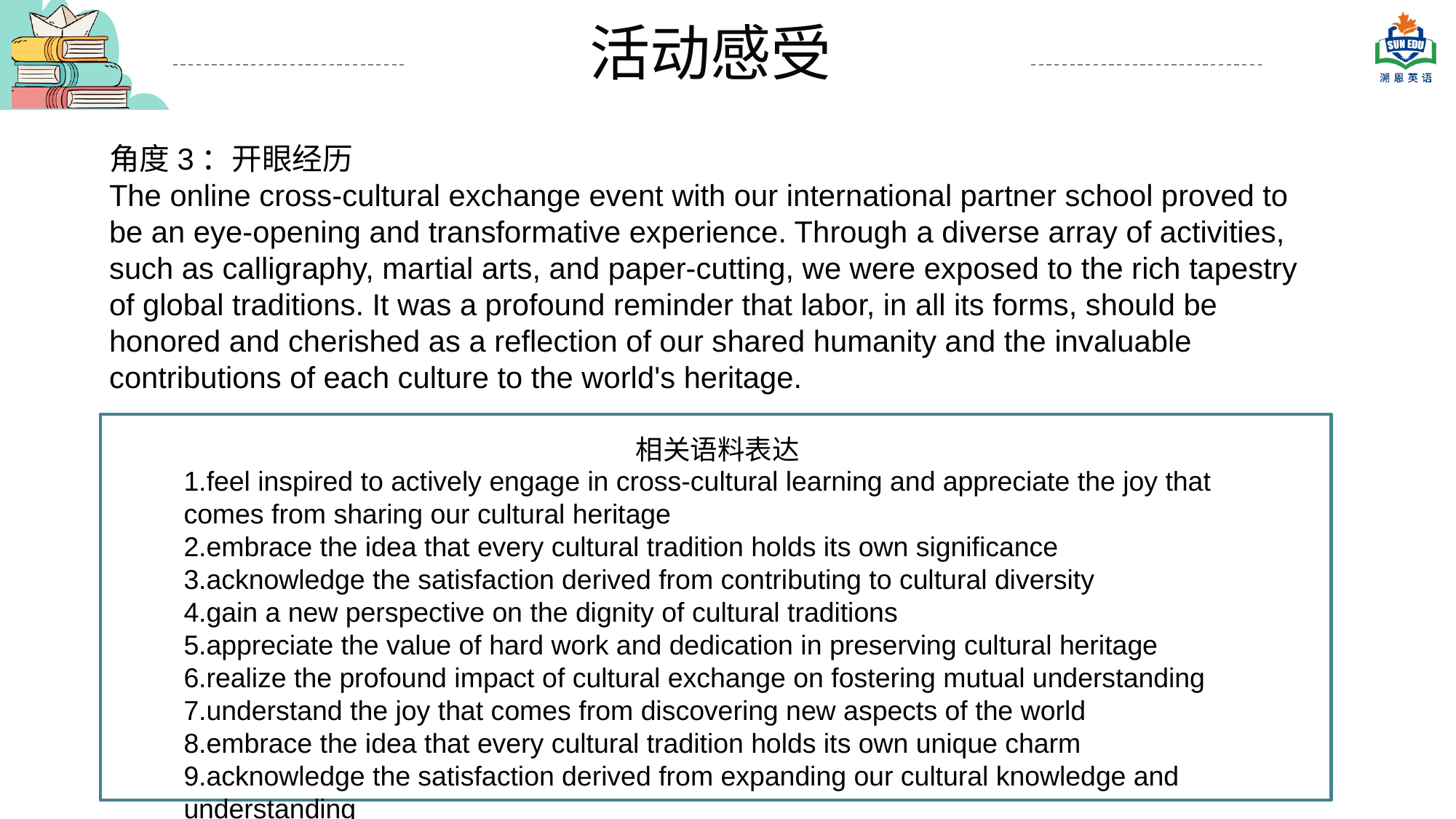

活动感受
角度3：开眼经历
The online cross-cultural exchange event with our international partner school proved to be an eye-opening and transformative experience. Through a diverse array of activities, such as calligraphy, martial arts, and paper-cutting, we were exposed to the rich tapestry of global traditions. It was a profound reminder that labor, in all its forms, should be honored and cherished as a reflection of our shared humanity and the invaluable contributions of each culture to the world's heritage.

相关语料表达
1.feel inspired to actively engage in cross-cultural learning and appreciate the joy that comes from sharing our cultural heritage
2.embrace the idea that every cultural tradition holds its own significance
3.acknowledge the satisfaction derived from contributing to cultural diversity
4.gain a new perspective on the dignity of cultural traditions
5.appreciate the value of hard work and dedication in preserving cultural heritage
6.realize the profound impact of cultural exchange on fostering mutual understanding
7.understand the joy that comes from discovering new aspects of the world
8.embrace the idea that every cultural tradition holds its own unique charm
9.acknowledge the satisfaction derived from expanding our cultural knowledge and understanding